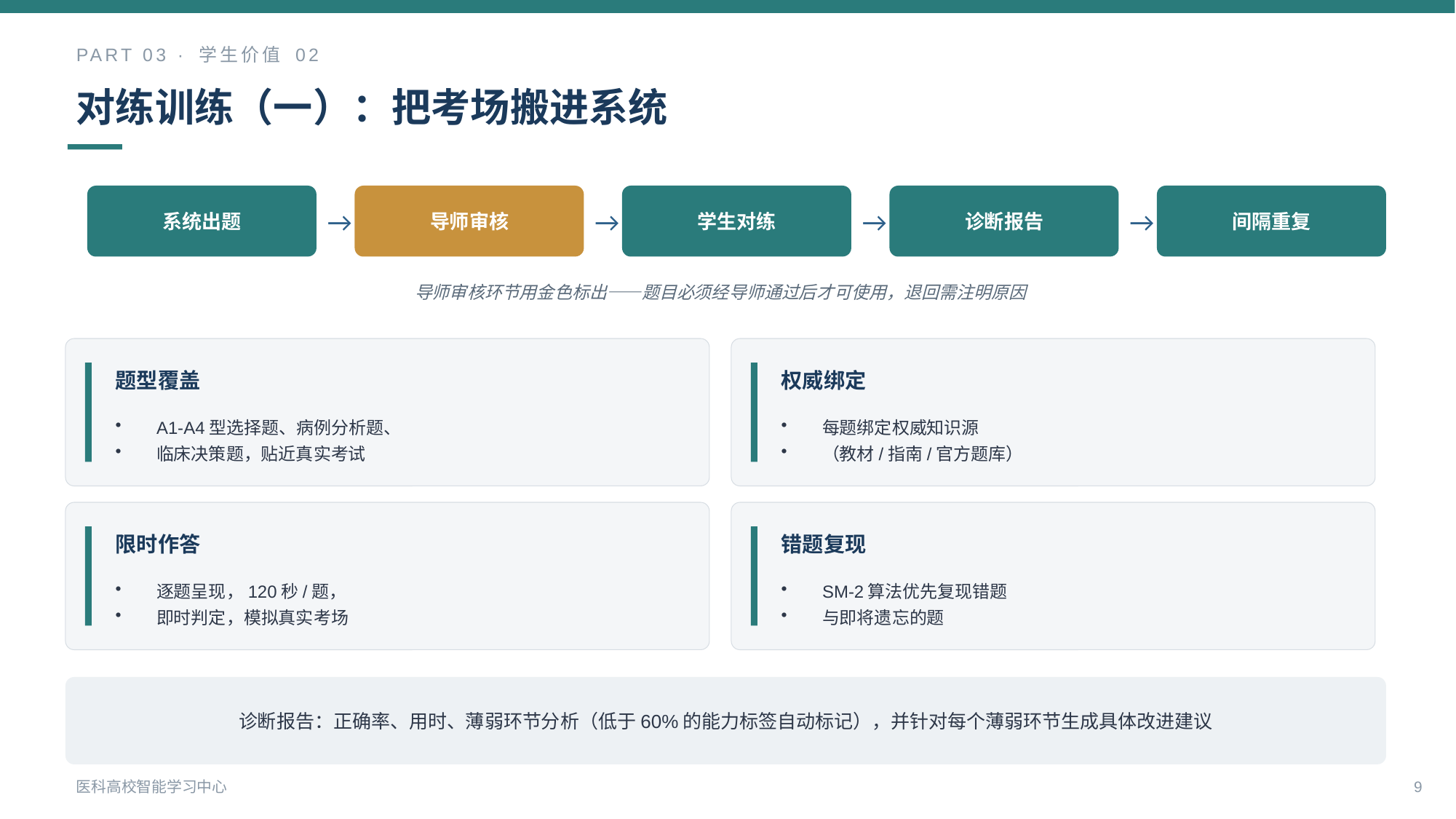

PART 03 · 学生价值 02
对练训练（一）：把考场搬进系统

→

→

→

→

系统出题
导师审核
学生对练
诊断报告
间隔重复
导师审核环节用金色标出——题目必须经导师通过后才可使用，退回需注明原因

题型覆盖
权威绑定

A1-A4型选择题、病例分析题、
临床决策题，贴近真实考试
每题绑定权威知识源
（教材/指南/官方题库）

限时作答
错题复现

逐题呈现，120秒/题，
即时判定，模拟真实考场
SM-2算法优先复现错题
与即将遗忘的题

诊断报告：正确率、用时、薄弱环节分析（低于60%的能力标签自动标记），并针对每个薄弱环节生成具体改进建议
医科高校智能学习中心
9